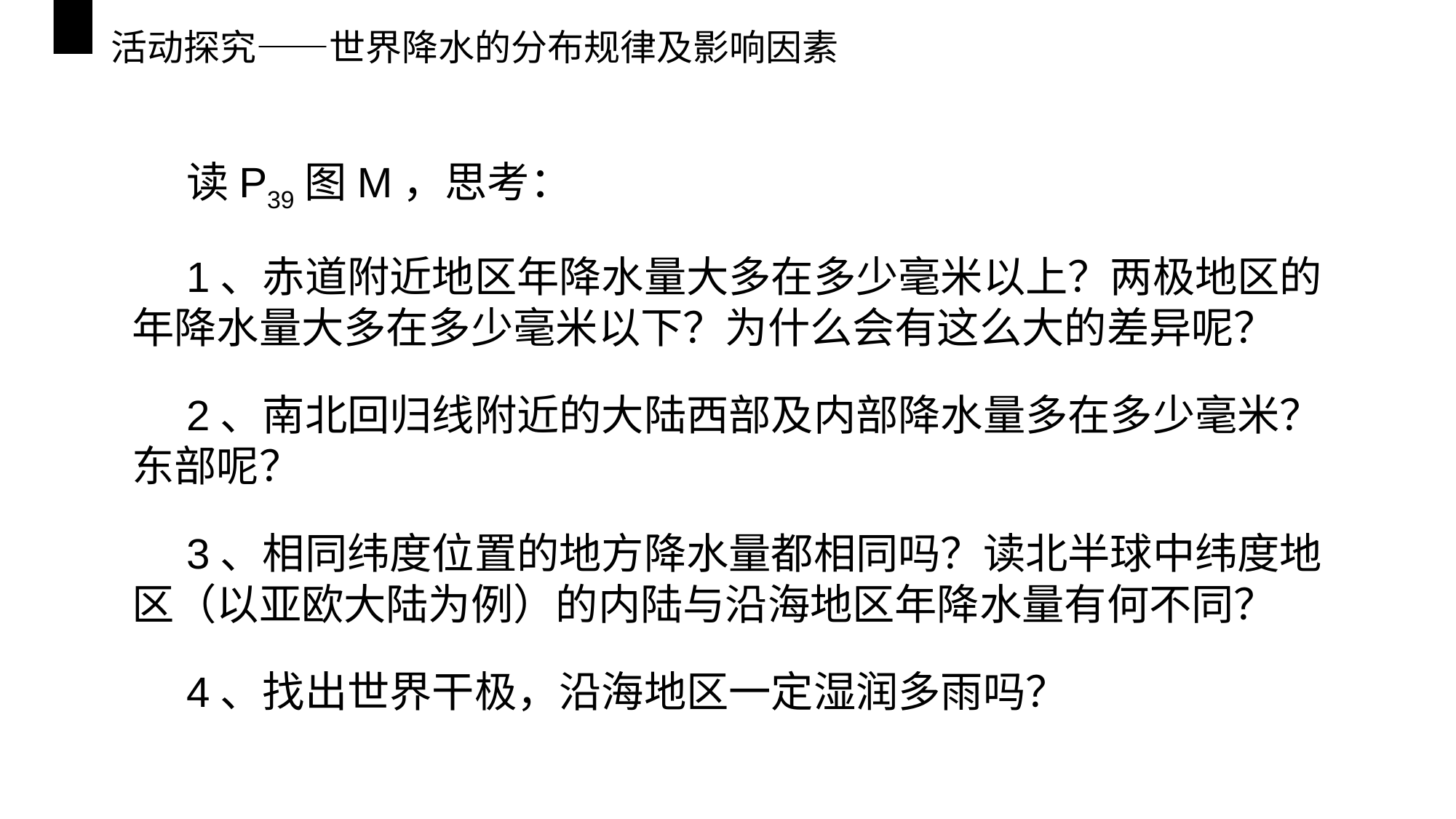

# 活动探究——世界降水的分布规律及影响因素
读P39图M，思考：
1、赤道附近地区年降水量大多在多少毫米以上？两极地区的年降水量大多在多少毫米以下？为什么会有这么大的差异呢？
2、南北回归线附近的大陆西部及内部降水量多在多少毫米？东部呢？
3、相同纬度位置的地方降水量都相同吗？读北半球中纬度地区（以亚欧大陆为例）的内陆与沿海地区年降水量有何不同？
4、找出世界干极，沿海地区一定湿润多雨吗？